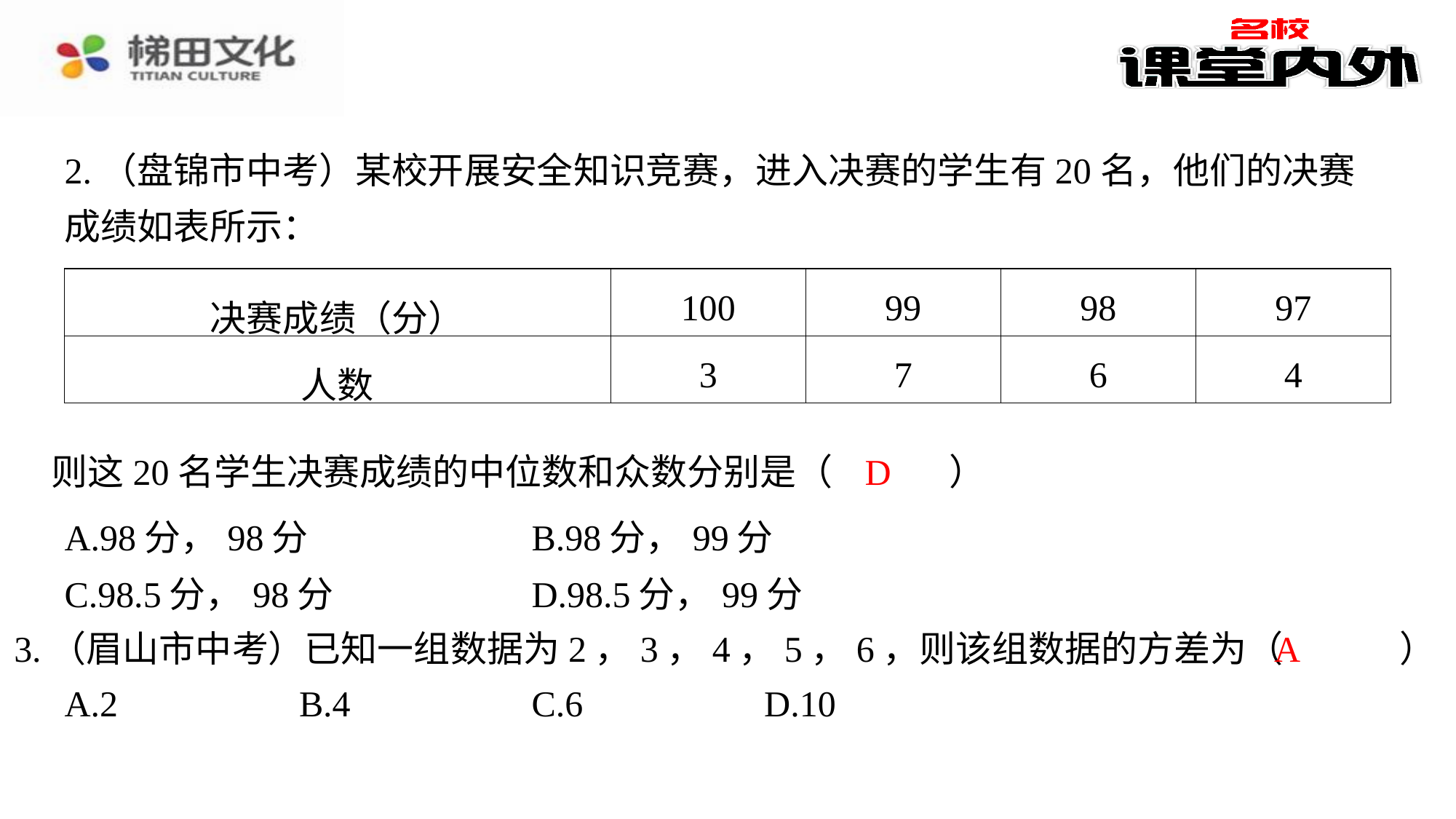

2.（盘锦市中考）某校开展安全知识竞赛，进入决赛的学生有20名，他们的决赛成绩如表所示：
| 决赛成绩（分） | 100 | 99 | 98 | 97 |
| --- | --- | --- | --- | --- |
| 人数 | 3 | 7 | 6 | 4 |
D
则这20名学生决赛成绩的中位数和众数分别是（　D　）
| A.98分，98分 | B.98分，99分 |
| --- | --- |
| C.98.5分，98分 | D.98.5分，99分 |
A
3.（眉山市中考）已知一组数据为2，3，4，5，6，则该组数据的方差为（　A　）
| A.2 | B.4 | C.6 | D.10 |
| --- | --- | --- | --- |